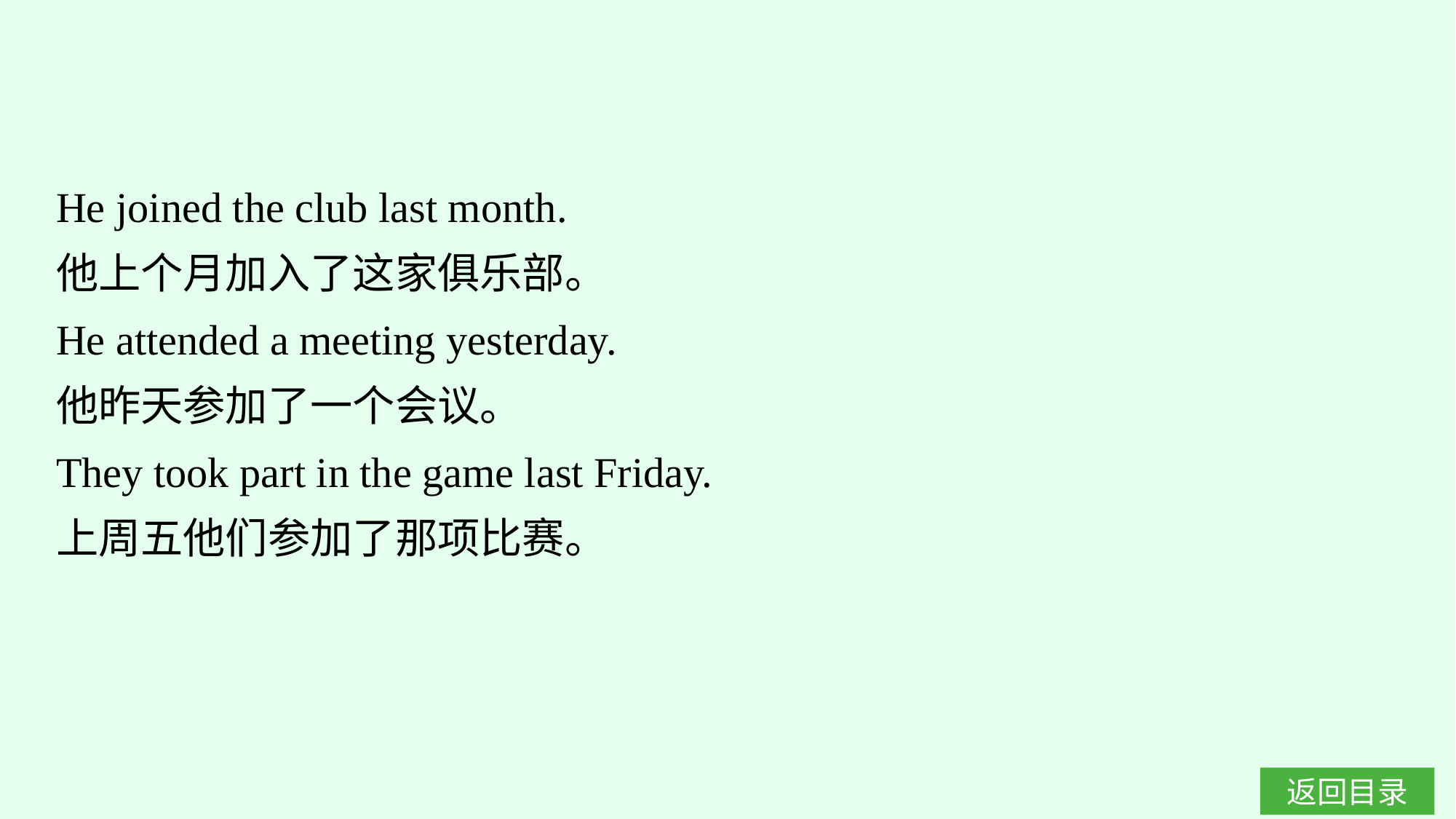

He joined the club last month.
他上个月加入了这家俱乐部。
He attended a meeting yesterday.
他昨天参加了一个会议。
They took part in the game last Friday.
上周五他们参加了那项比赛。